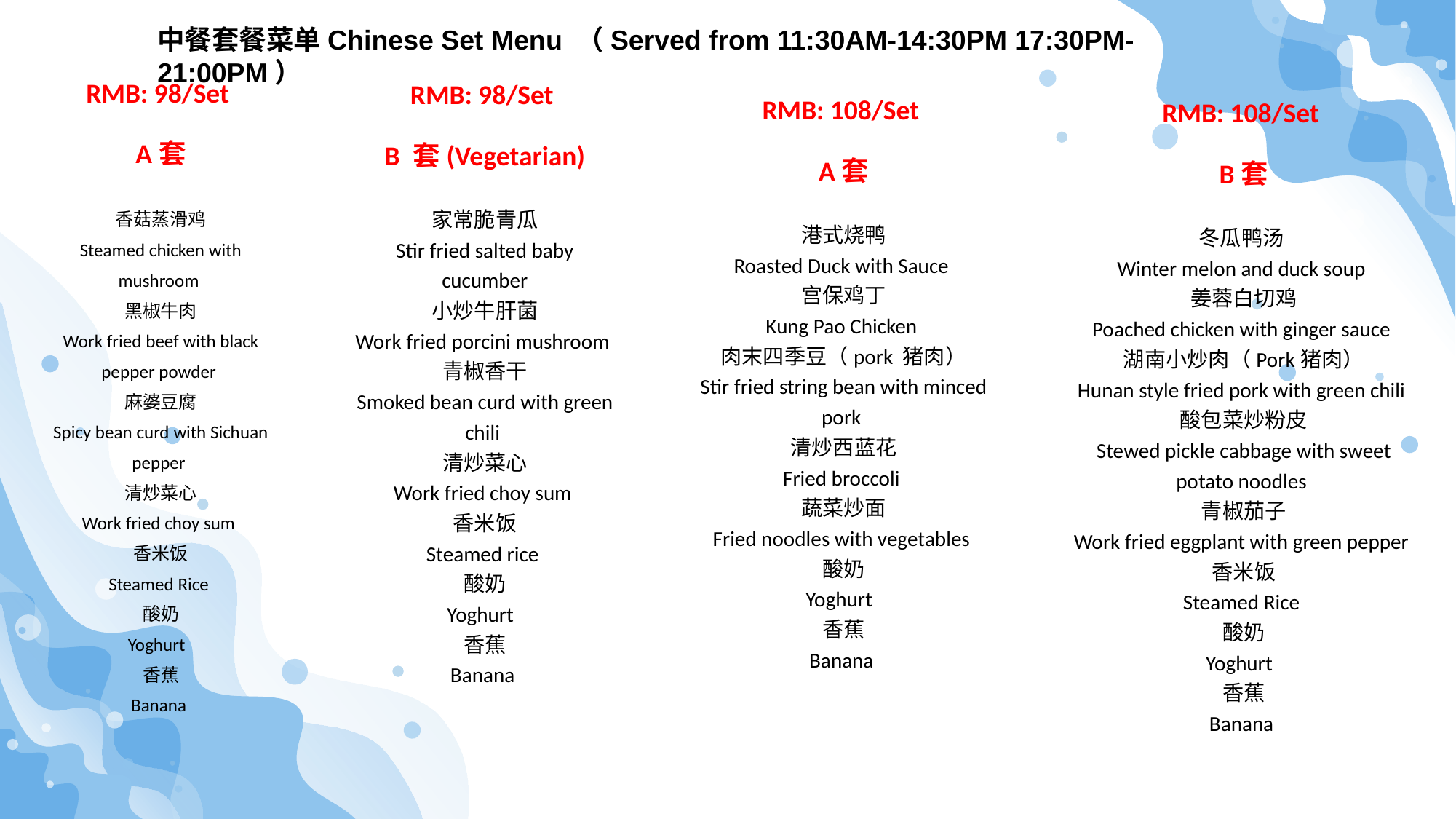

中餐套餐菜单Chinese Set Menu （Served from 11:30AM-14:30PM 17:30PM-21:00PM）
RMB: 98/Set

A套

香菇蒸滑鸡
Steamed chicken with mushroom
黑椒牛肉
Work fried beef with black pepper powder
麻婆豆腐
Spicy bean curd with Sichuan pepper
清炒菜心
Work fried choy sum
香米饭
Steamed Rice
酸奶
Yoghurt
香蕉
Banana

RMB: 98/Set

B 套(Vegetarian)

家常脆青瓜
Stir fried salted baby cucumber
小炒牛肝菌
Work fried porcini mushroom
青椒香干
Smoked bean curd with green chili
清炒菜心
Work fried choy sum
香米饭
Steamed rice
酸奶
Yoghurt
香蕉
Banana

RMB: 108/Set

A套

港式烧鸭
Roasted Duck with Sauce
宫保鸡丁
Kung Pao Chicken
肉末四季豆（pork 猪肉）
Stir fried string bean with minced pork
清炒西蓝花
Fried broccoli
蔬菜炒面
Fried noodles with vegetables
酸奶
Yoghurt
香蕉
Banana

RMB: 108/Set

B套

冬瓜鸭汤
Winter melon and duck soup
姜蓉白切鸡
Poached chicken with ginger sauce
湖南小炒肉（Pork猪肉）
Hunan style fried pork with green chili
酸包菜炒粉皮
Stewed pickle cabbage with sweet potato noodles
青椒茄子
Work fried eggplant with green pepper
香米饭
Steamed Rice
酸奶
Yoghurt
香蕉
Banana